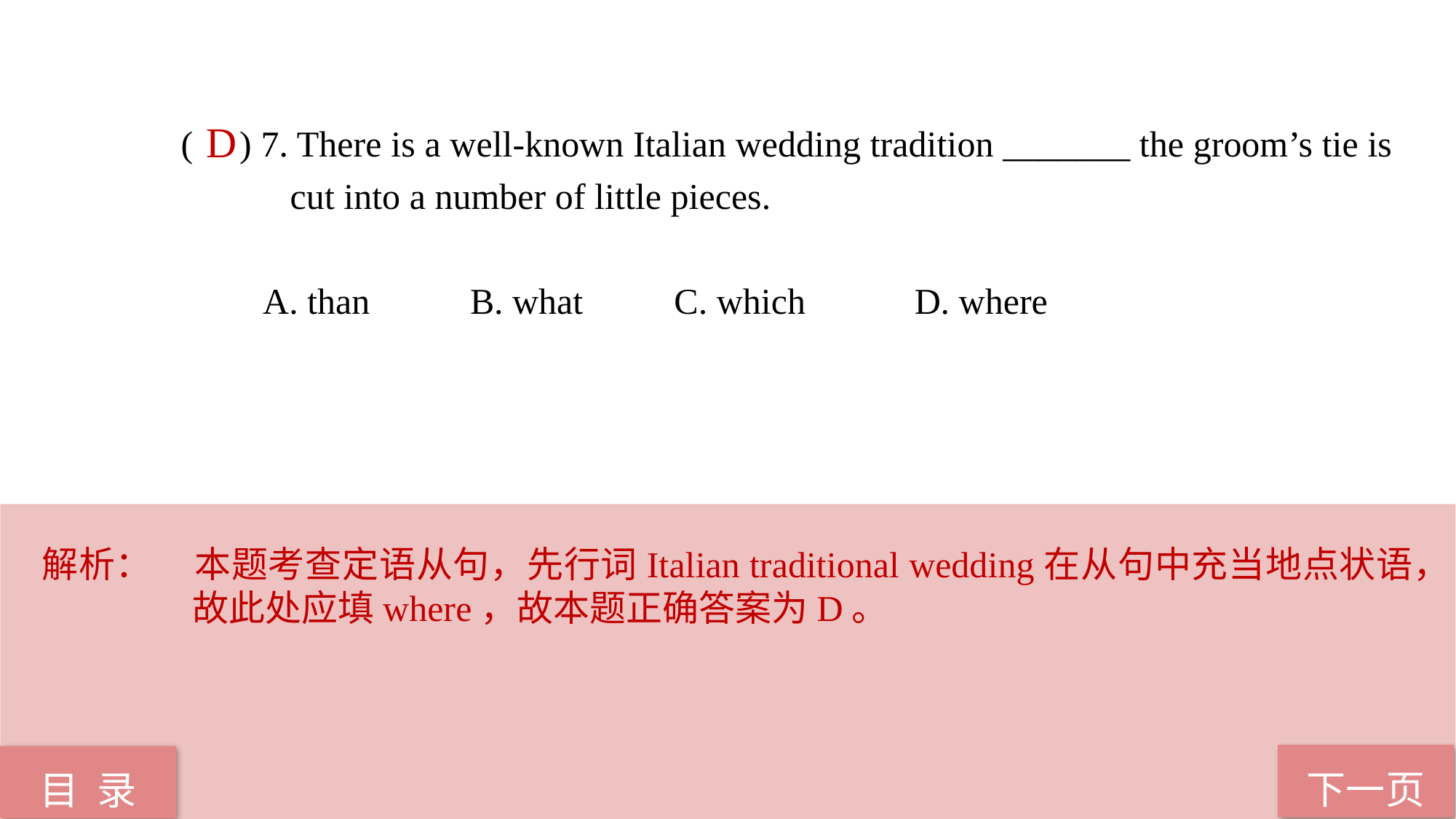

(     ) 7. There is a well-known Italian wedding tradition _______ the groom’s tie is 	cut into a number of little pieces.

         A. than           B. what          C. which            D. where
D
解析：	本题考查定语从句，先行词Italian traditional wedding在从句中充当地点状语，故此处应填where，故本题正确答案为D。